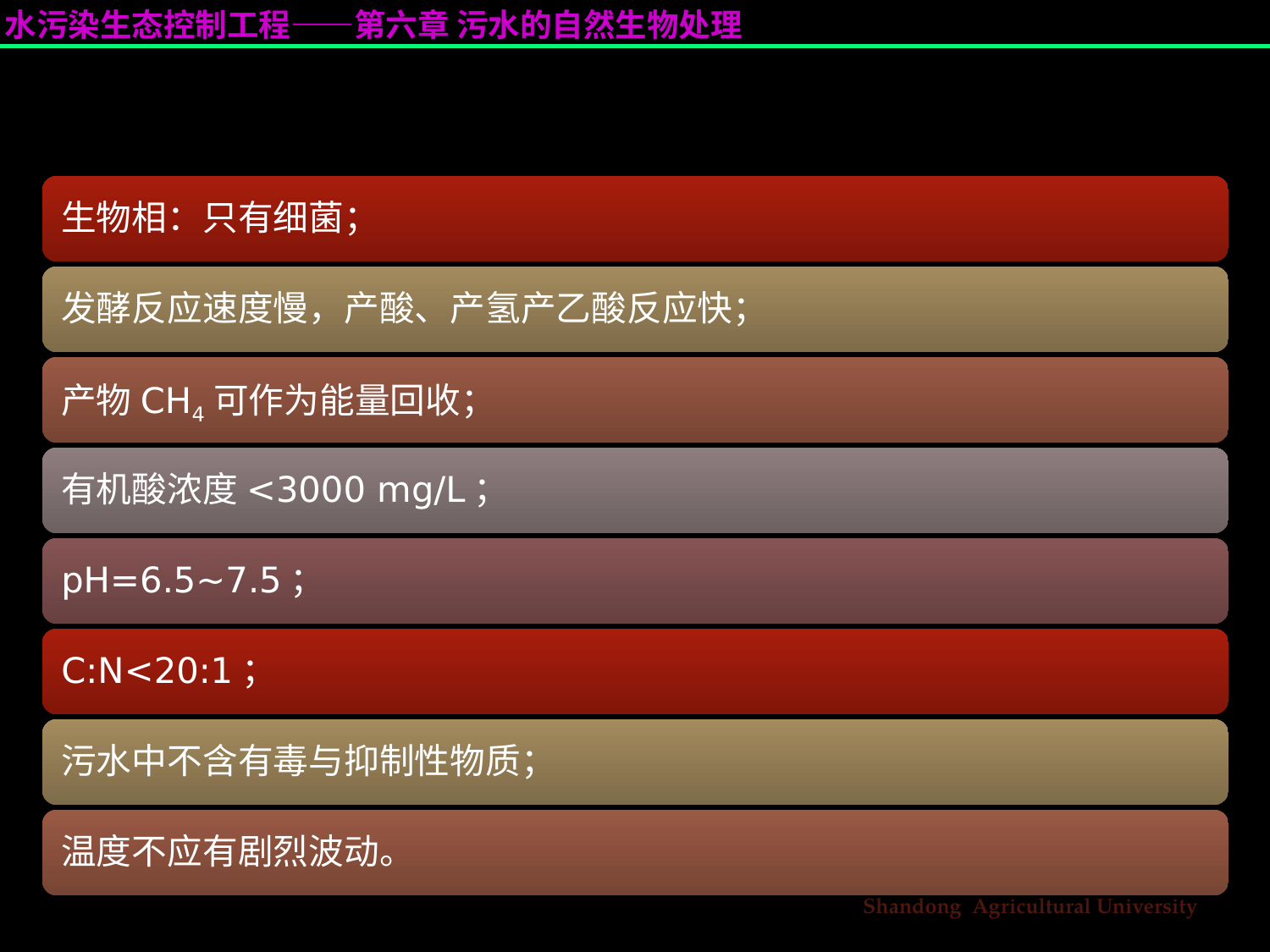

生物相：只有细菌；
发酵反应速度慢，产酸、产氢产乙酸反应快；
产物CH4可作为能量回收；
有机酸浓度<3000 mg/L；
pH=6.5~7.5；
C:N<20:1；
污水中不含有毒与抑制性物质；
温度不应有剧烈波动。